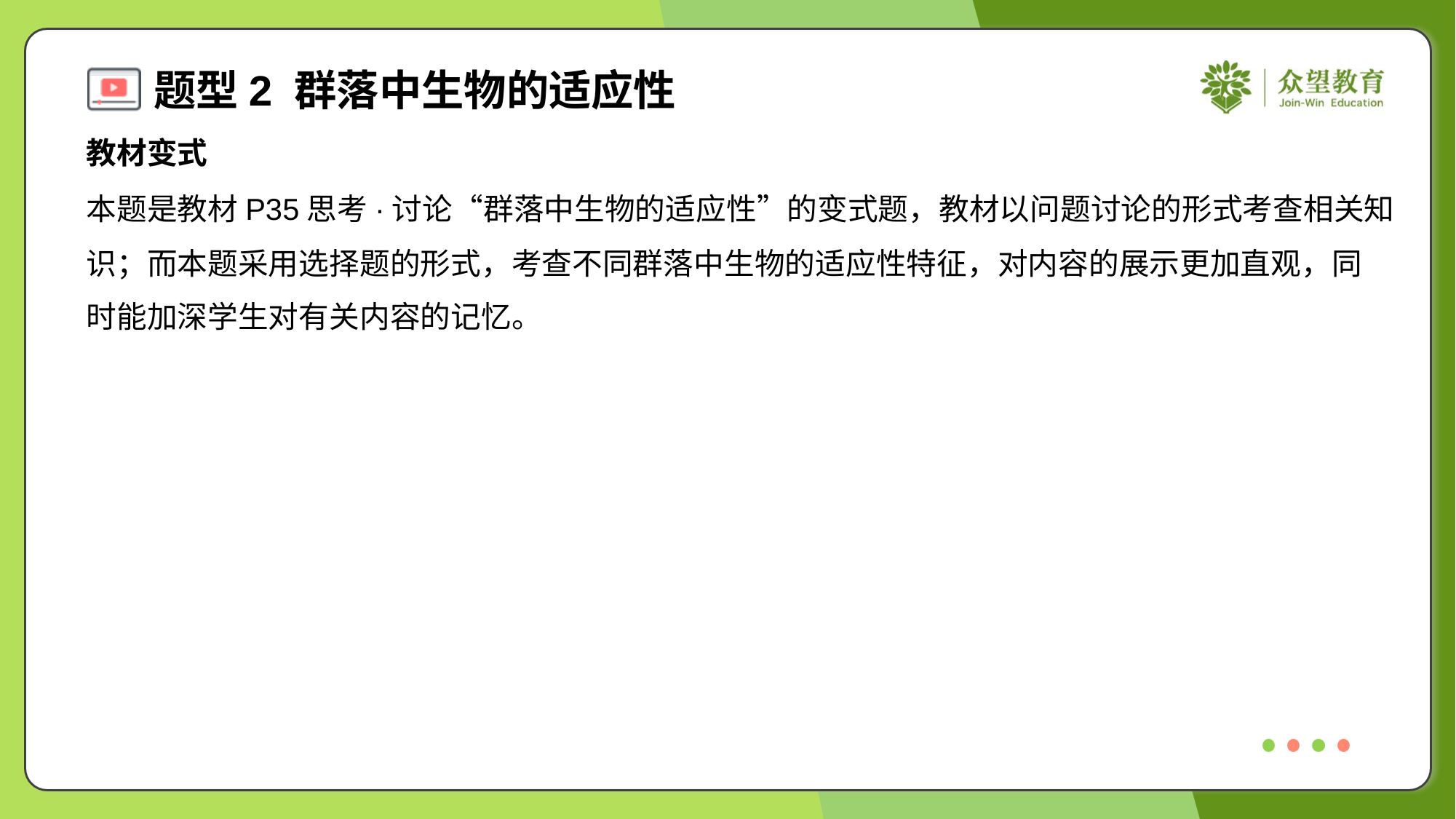

教材变式
本题是教材P35思考·讨论“群落中生物的适应性”的变式题，教材以问题讨论的形式考查相关知
识；而本题采用选择题的形式，考查不同群落中生物的适应性特征，对内容的展示更加直观，同
时能加深学生对有关内容的记忆。